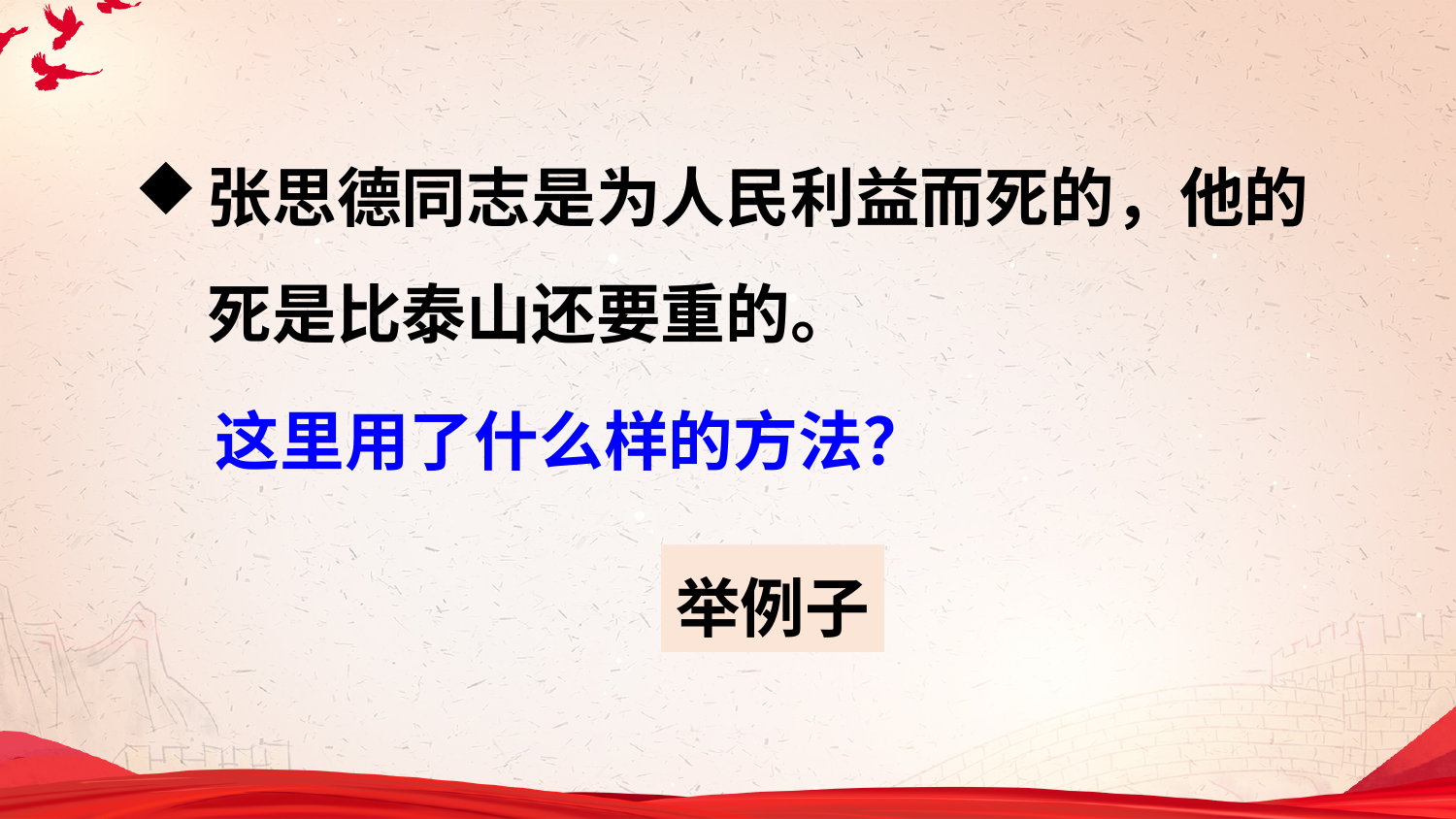

张思德同志是为人民利益而死的，他的死是比泰山还要重的。
这里用了什么样的方法？
举例子